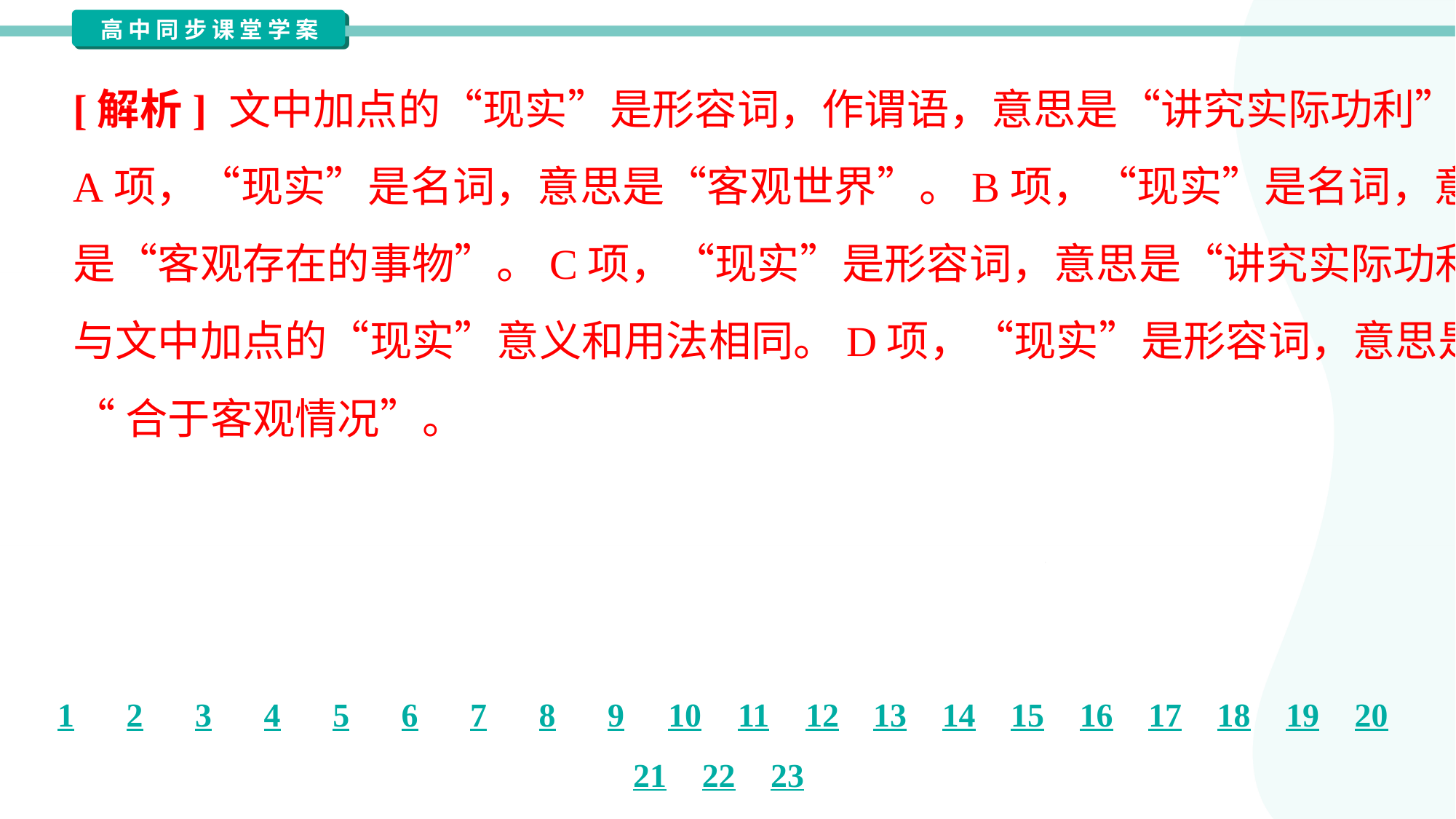

[解析] 文中加点的“现实”是形容词，作谓语，意思是“讲究实际功利”。
A项，“现实”是名词，意思是“客观世界”。B项，“现实”是名词，意思
是“客观存在的事物”。C项，“现实”是形容词，意思是“讲究实际功利”，
与文中加点的“现实”意义和用法相同。D项，“现实”是形容词，意思是
“合于客观情况”。